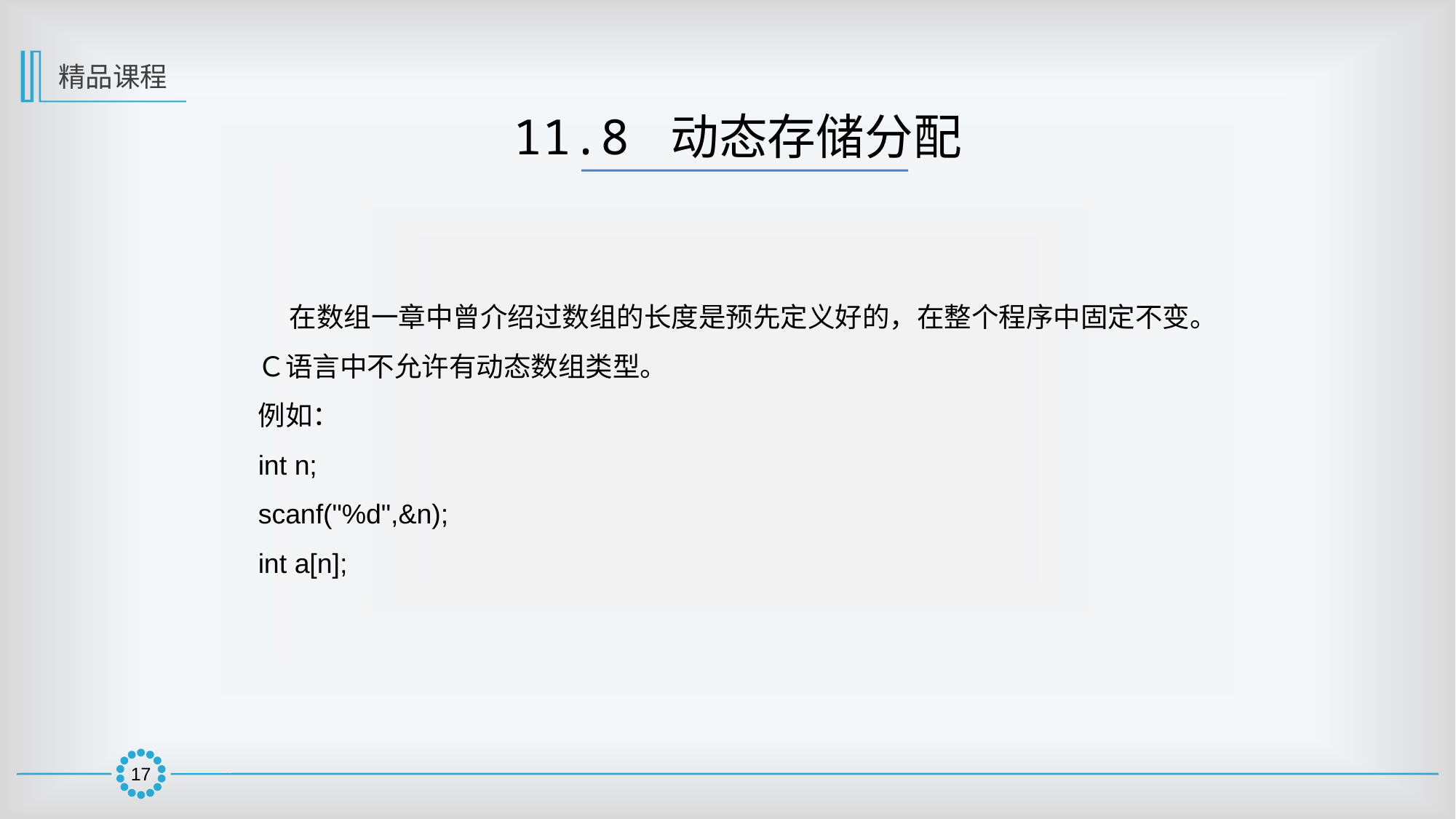

精品课程
11.8 动态存储分配

    在数组一章中曾介绍过数组的长度是预先定义好的，在整个程序中固定不变。Ｃ语言中不允许有动态数组类型。
例如：
int n;
scanf("%d",&n);
int a[n];

17